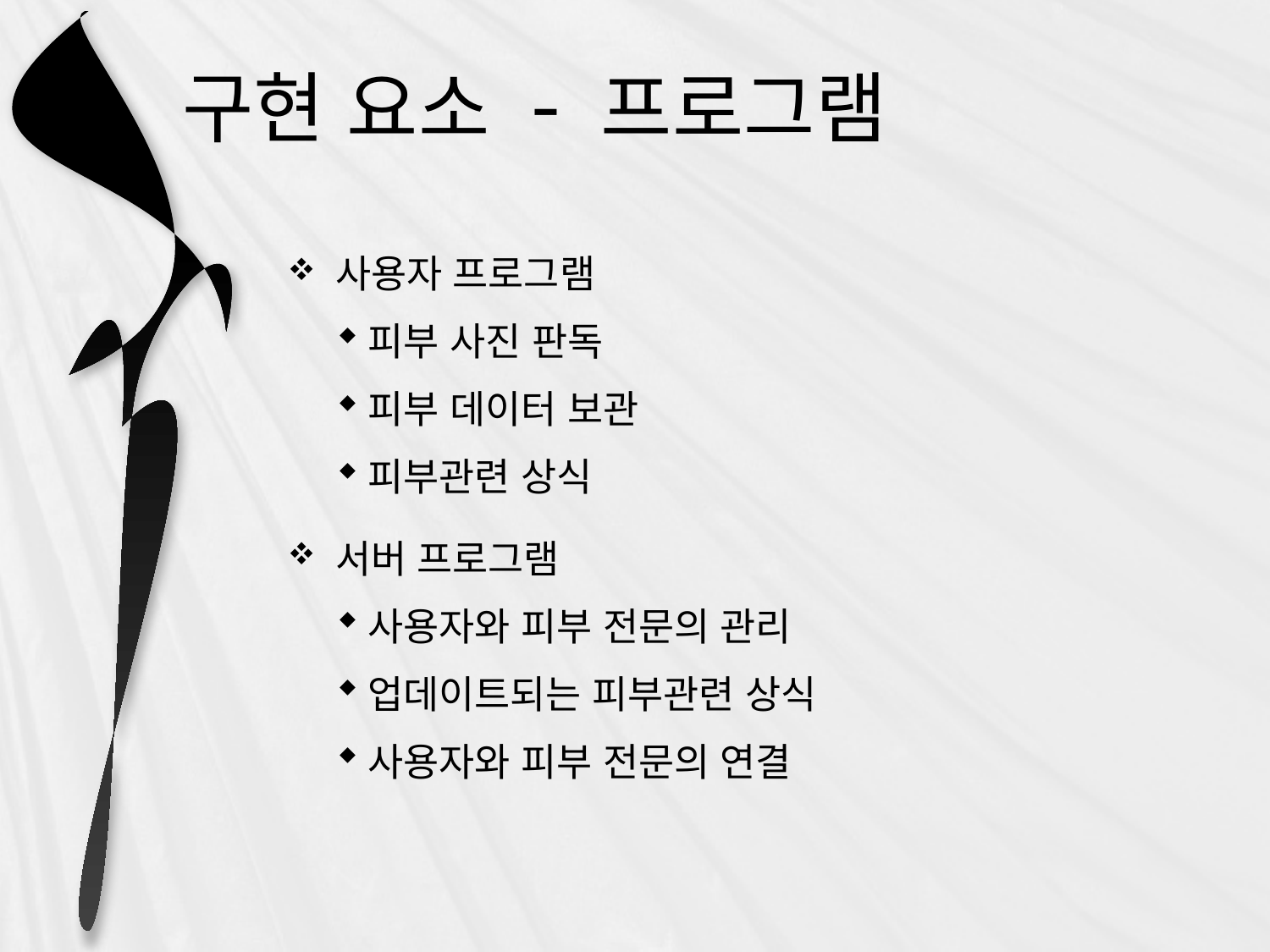

# 구현 요소 - 프로그램
사용자 프로그램
피부 사진 판독
피부 데이터 보관
피부관련 상식
서버 프로그램
사용자와 피부 전문의 관리
업데이트되는 피부관련 상식
사용자와 피부 전문의 연결